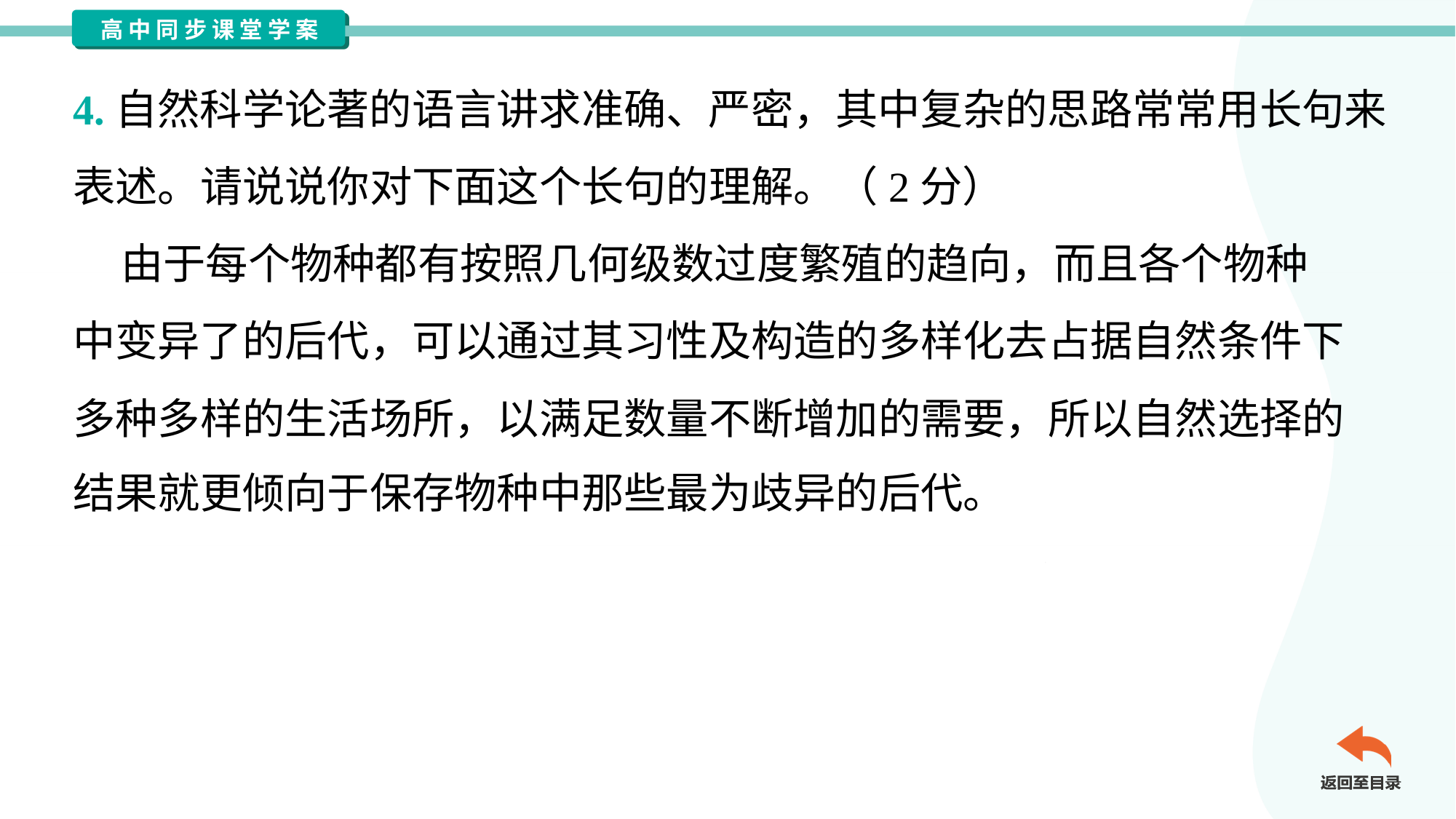

4.自然科学论著的语言讲求准确、严密，其中复杂的思路常常用长句来
表述。请说说你对下面这个长句的理解。（2分）
    由于每个物种都有按照几何级数过度繁殖的趋向，而且各个物种
中变异了的后代，可以通过其习性及构造的多样化去占据自然条件下
多种多样的生活场所，以满足数量不断增加的需要，所以自然选择的
结果就更倾向于保存物种中那些最为歧异的后代。